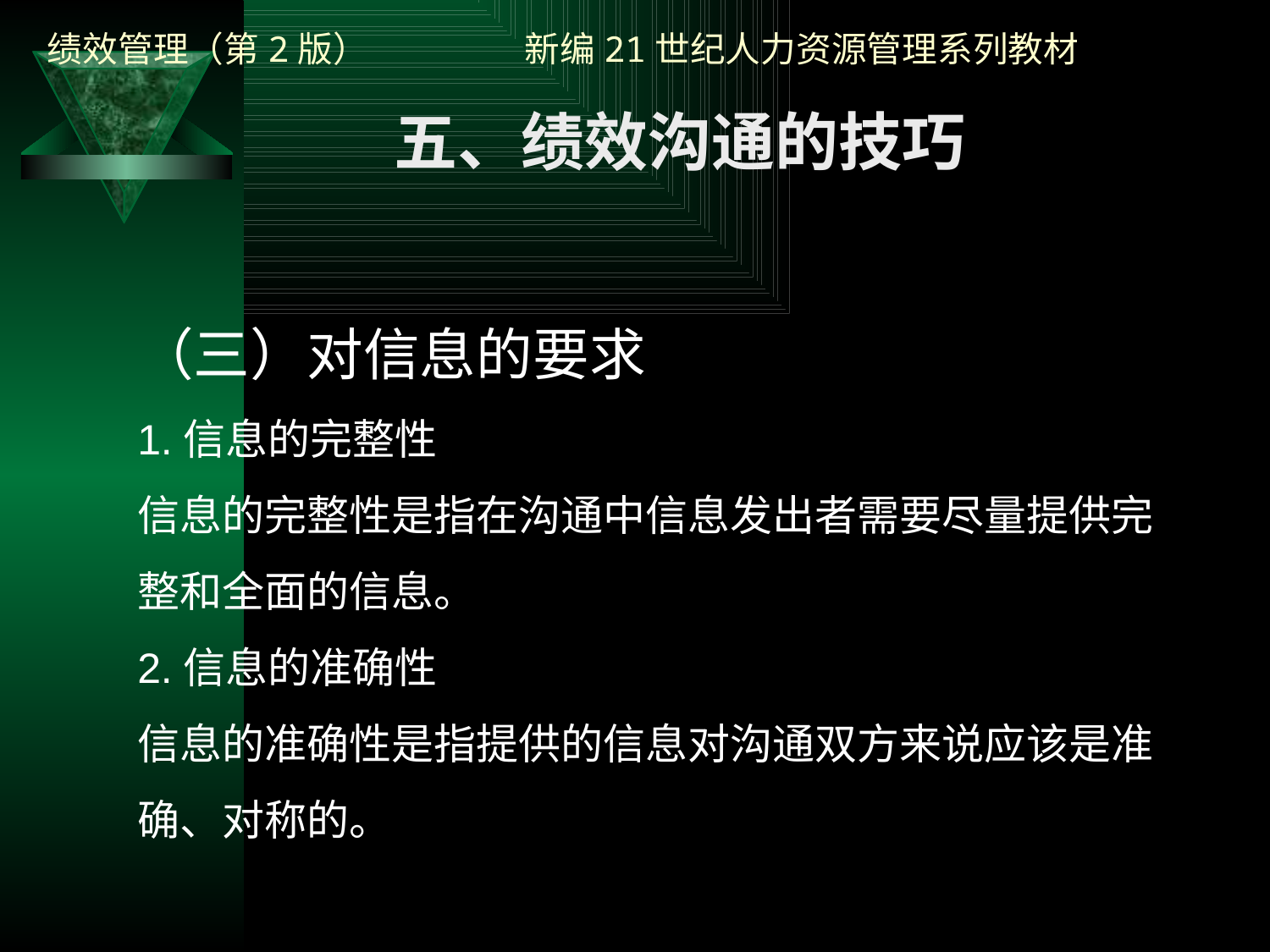

五、绩效沟通的技巧

（三）对信息的要求
1.信息的完整性
信息的完整性是指在沟通中信息发出者需要尽量提供完整和全面的信息。
2.信息的准确性
信息的准确性是指提供的信息对沟通双方来说应该是准确、对称的。